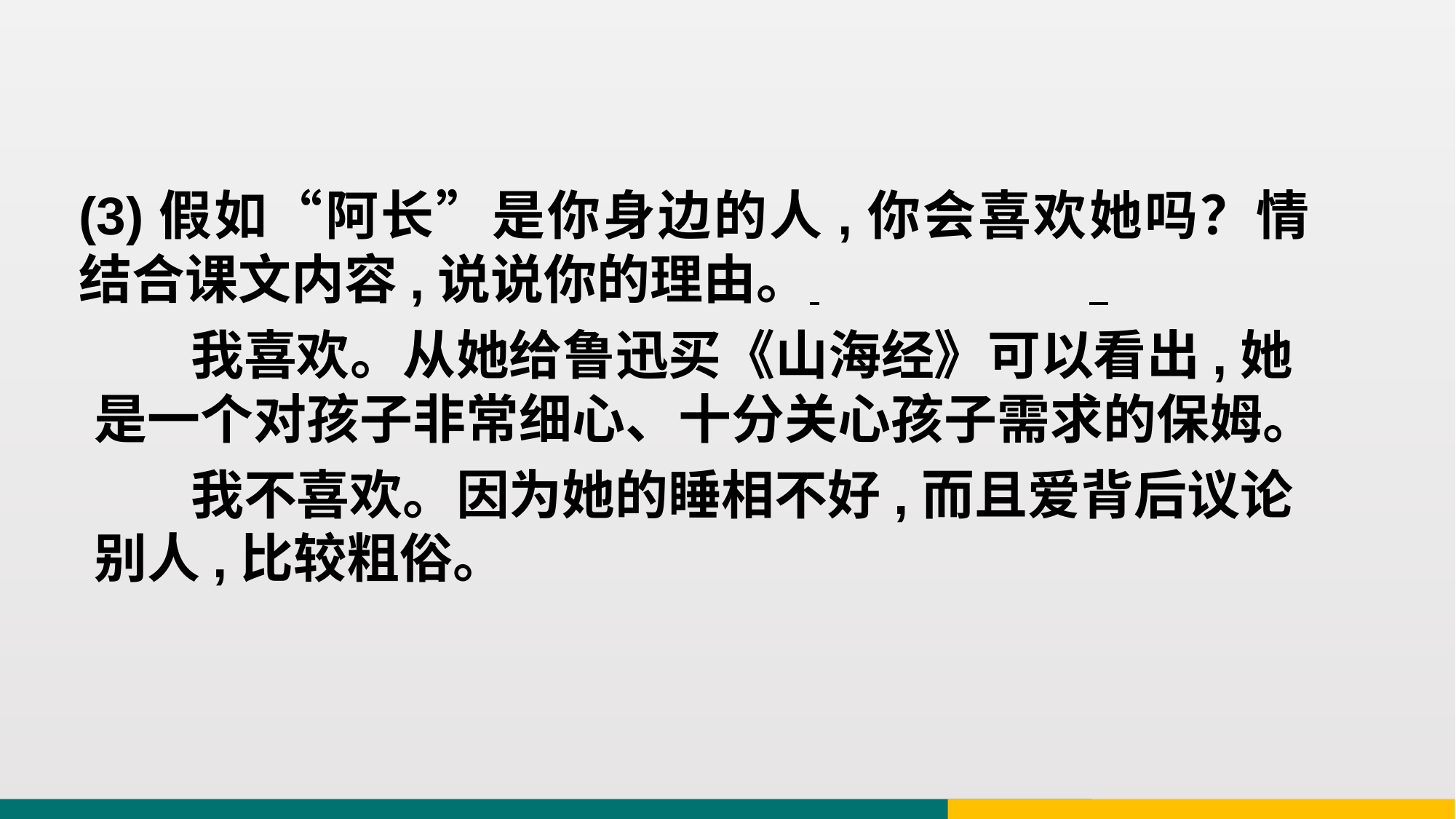

(3)假如“阿长”是你身边的人,你会喜欢她吗？情结合课文内容,说说你的理由。
       我喜欢。从她给鲁迅买《山海经》可以看出,她 是一个对孩子非常细心、十分关心孩子需求的保姆。
       我不喜欢。因为她的睡相不好,而且爱背后议论别人,比较粗俗。